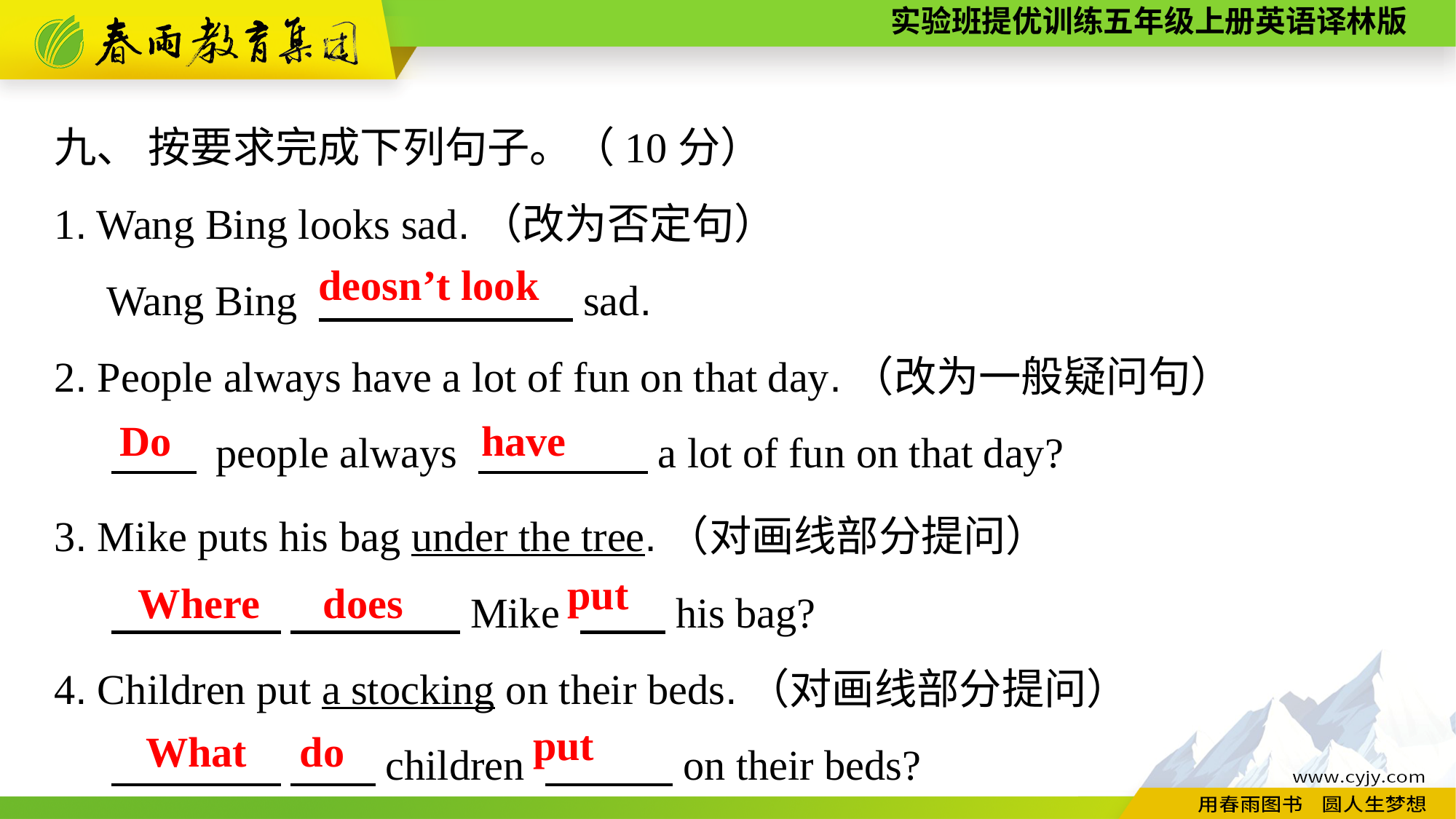

九、 按要求完成下列句子。（10分）
1. Wang Bing looks sad.（改为否定句）
     Wang Bing 　　　　　　sad.
2. People always have a lot of fun on that day.（改为一般疑问句）
     　　 people always 　　　　a lot of fun on that day?
deosn’t look
Do
have
3. Mike puts his bag under the tree.（对画线部分提问）
     　　　　 　　　　Mike 　　his bag?
4. Children put a stocking on their beds.（对画线部分提问）
     　　　　 　　children 　　　on their beds?
put
Where      does
put
What     do